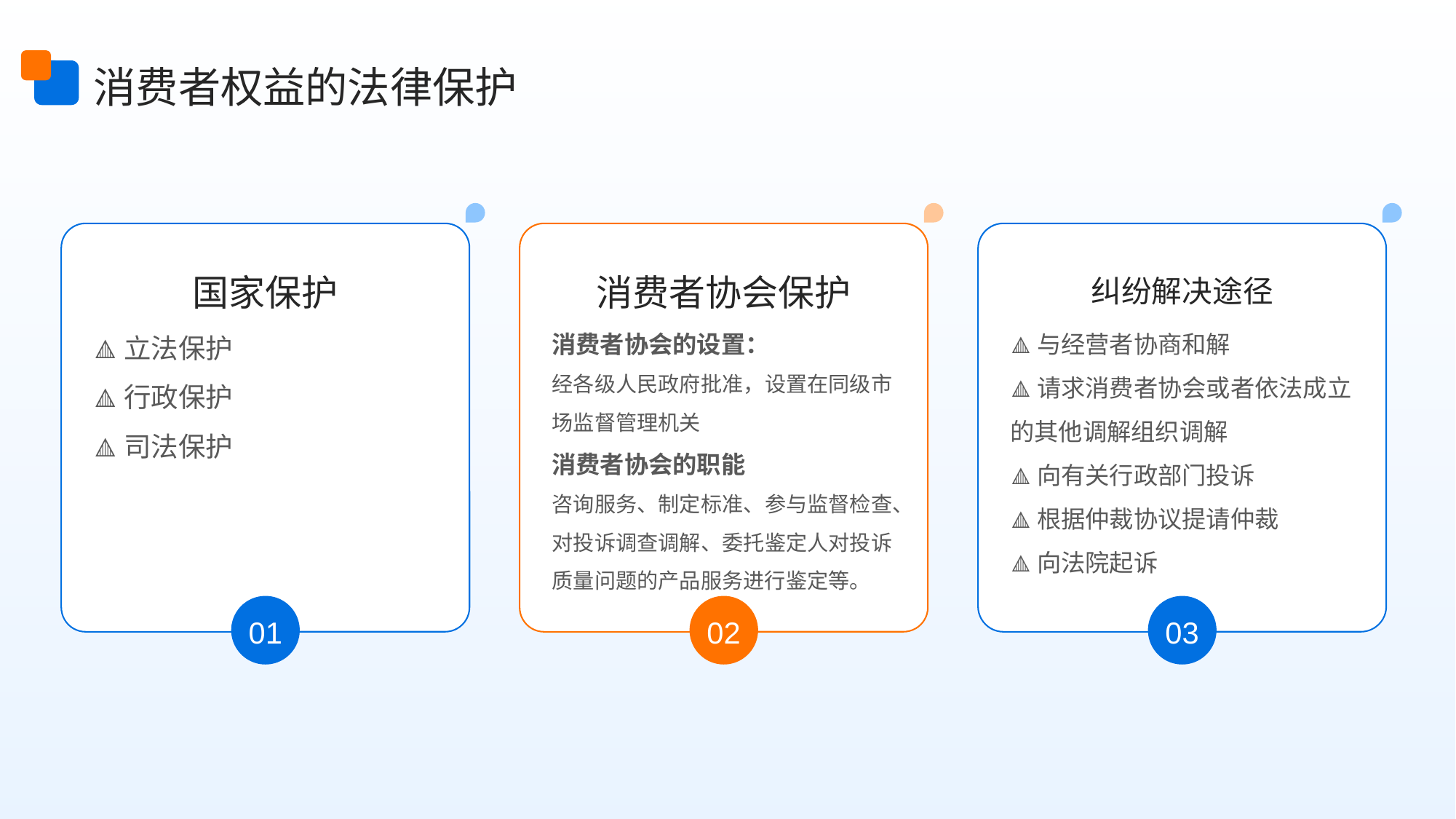

消费者权益的法律保护

国家保护
消费者协会保护
纠纷解决途径
🔺立法保护
🔺行政保护
🔺司法保护

🔺与经营者协商和解
🔺请求消费者协会或者依法成立的其他调解组织调解
🔺向有关行政部门投诉
🔺根据仲裁协议提请仲裁
🔺向法院起诉
消费者协会的设置：
经各级人民政府批准，设置在同级市场监督管理机关
消费者协会的职能
咨询服务、制定标准、参与监督检查、对投诉调查调解、委托鉴定人对投诉质量问题的产品服务进行鉴定等。

01
02
03